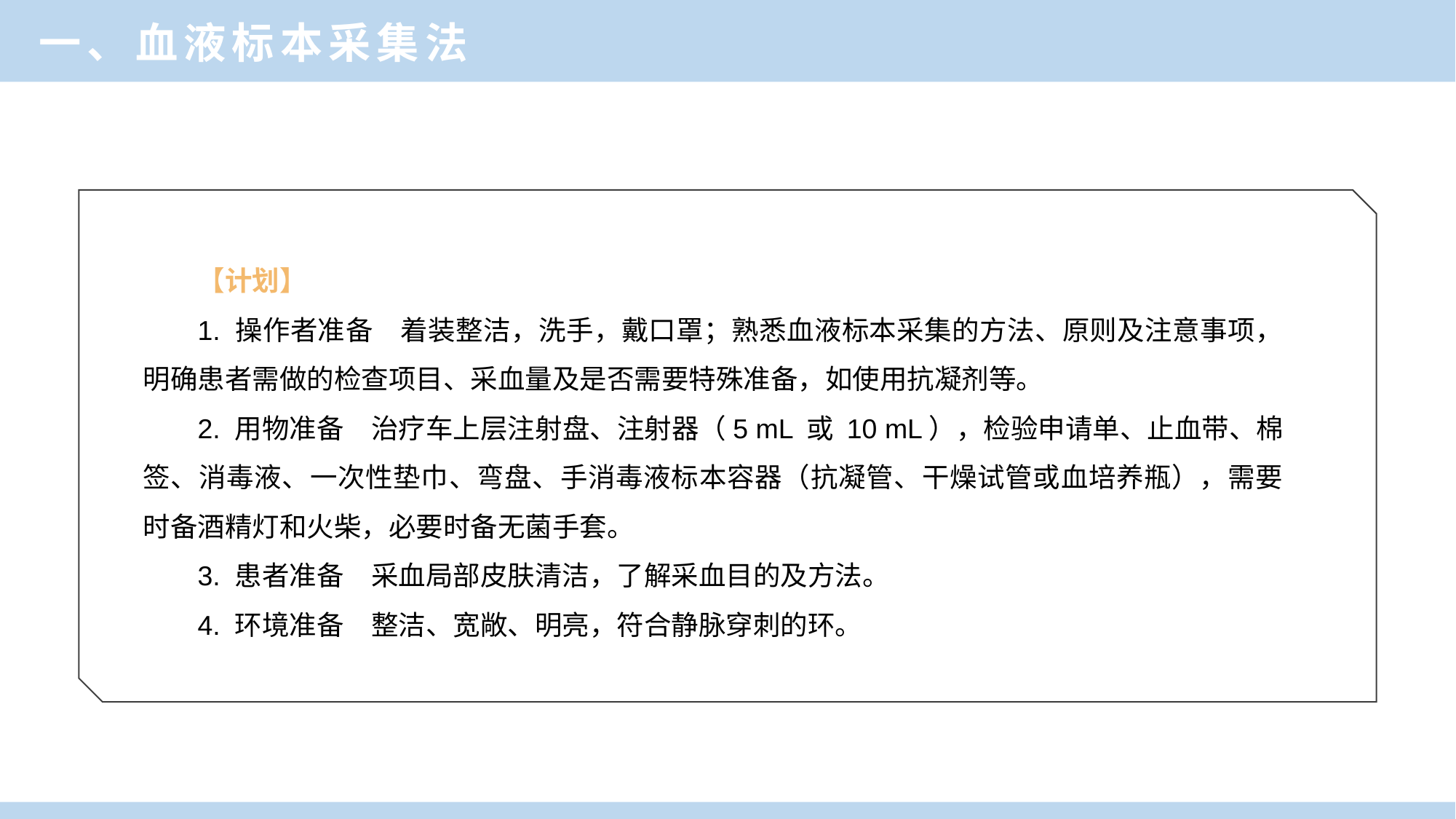

一、血液标本采集法

【计划】
1. 操作者准备　着装整洁，洗手，戴口罩；熟悉血液标本采集的方法、原则及注意事项，明确患者需做的检查项目、采血量及是否需要特殊准备，如使用抗凝剂等。
2. 用物准备　治疗车上层注射盘、注射器（5 mL 或 10 mL），检验申请单、止血带、棉签、消毒液、一次性垫巾、弯盘、手消毒液标本容器（抗凝管、干燥试管或血培养瓶），需要时备酒精灯和火柴，必要时备无菌手套。
3. 患者准备　采血局部皮肤清洁，了解采血目的及方法。
4. 环境准备　整洁、宽敞、明亮，符合静脉穿刺的环。